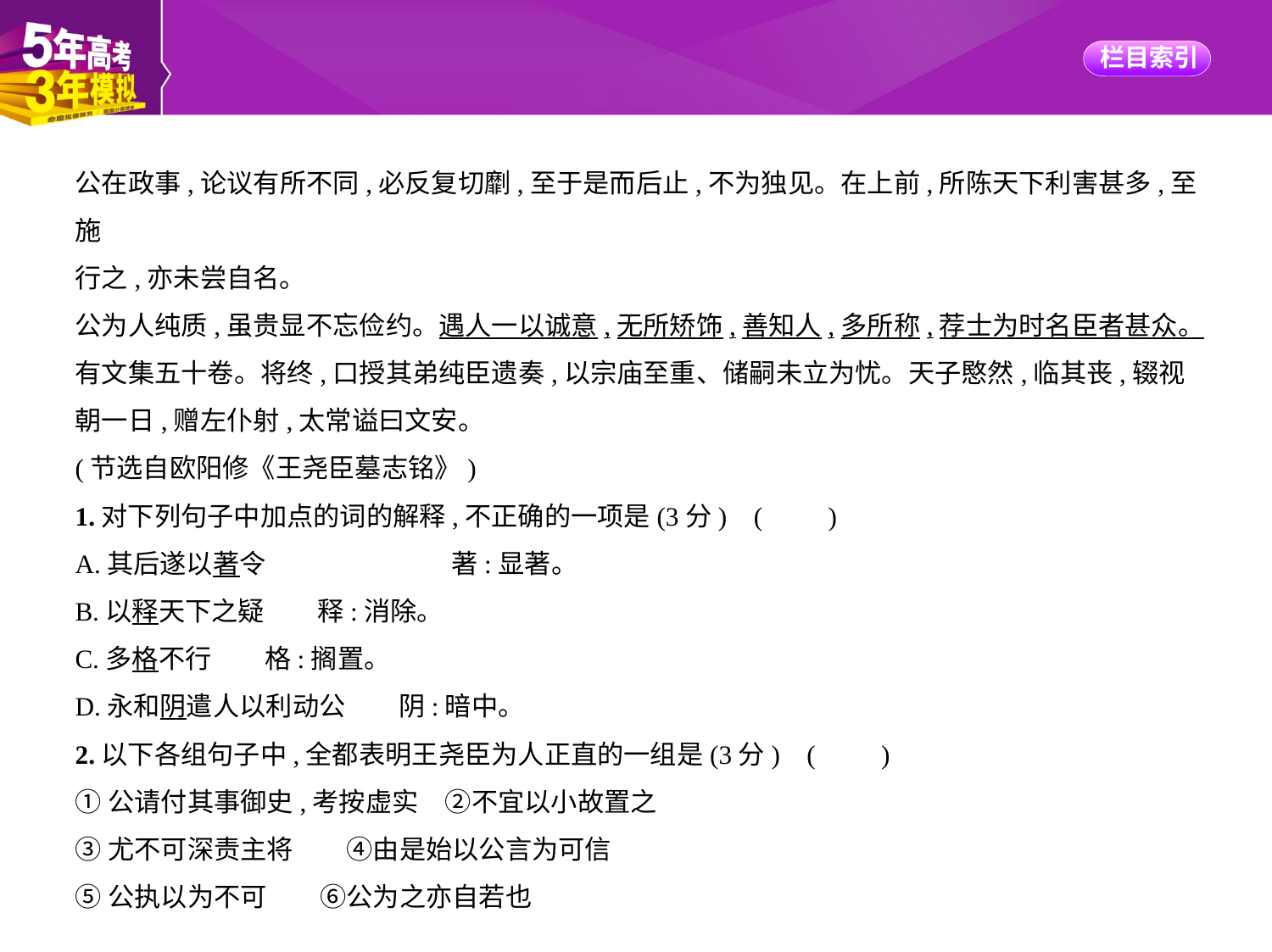

公在政事,论议有所不同,必反复切劘,至于是而后止,不为独见。在上前,所陈天下利害甚多,至施
行之,亦未尝自名。
公为人纯质,虽贵显不忘俭约。遇人一以诚意,无所矫饰,善知人,多所称,荐士为时名臣者甚众。
有文集五十卷。将终,口授其弟纯臣遗奏,以宗庙至重、储嗣未立为忧。天子愍然,临其丧,辍视
朝一日,赠左仆射,太常谥曰文安。
(节选自欧阳修《王尧臣墓志铭》)
1.对下列句子中加点的词的解释,不正确的一项是(3分) (　　)
A.其后遂以著令　　　　　　　著:显著。
B.以释天下之疑　　释:消除。
C.多格不行　　格:搁置。
D.永和阴遣人以利动公　　阴:暗中。
2.以下各组句子中,全都表明王尧臣为人正直的一组是(3分) (　　)
①公请付其事御史,考按虚实　②不宜以小故置之
③尤不可深责主将　　④由是始以公言为可信
⑤公执以为不可　　⑥公为之亦自若也